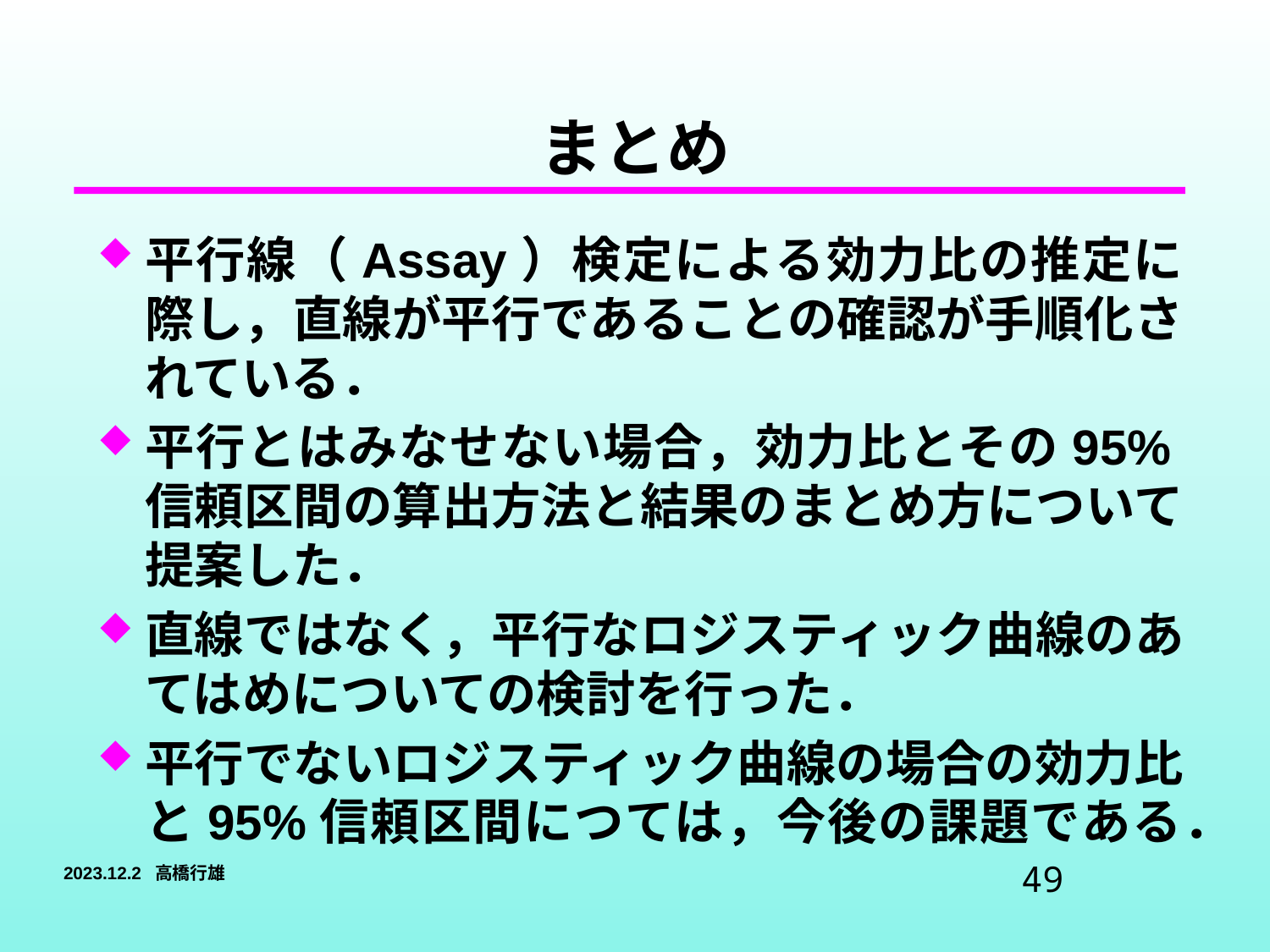

# まとめ
平行線（Assay）検定による効力比の推定に際し，直線が平行であることの確認が手順化されている．
平行とはみなせない場合，効力比とその95%信頼区間の算出方法と結果のまとめ方について提案した．
直線ではなく，平行なロジスティック曲線のあてはめについての検討を行った．
平行でないロジスティック曲線の場合の効力比と95%信頼区間につては，今後の課題である．